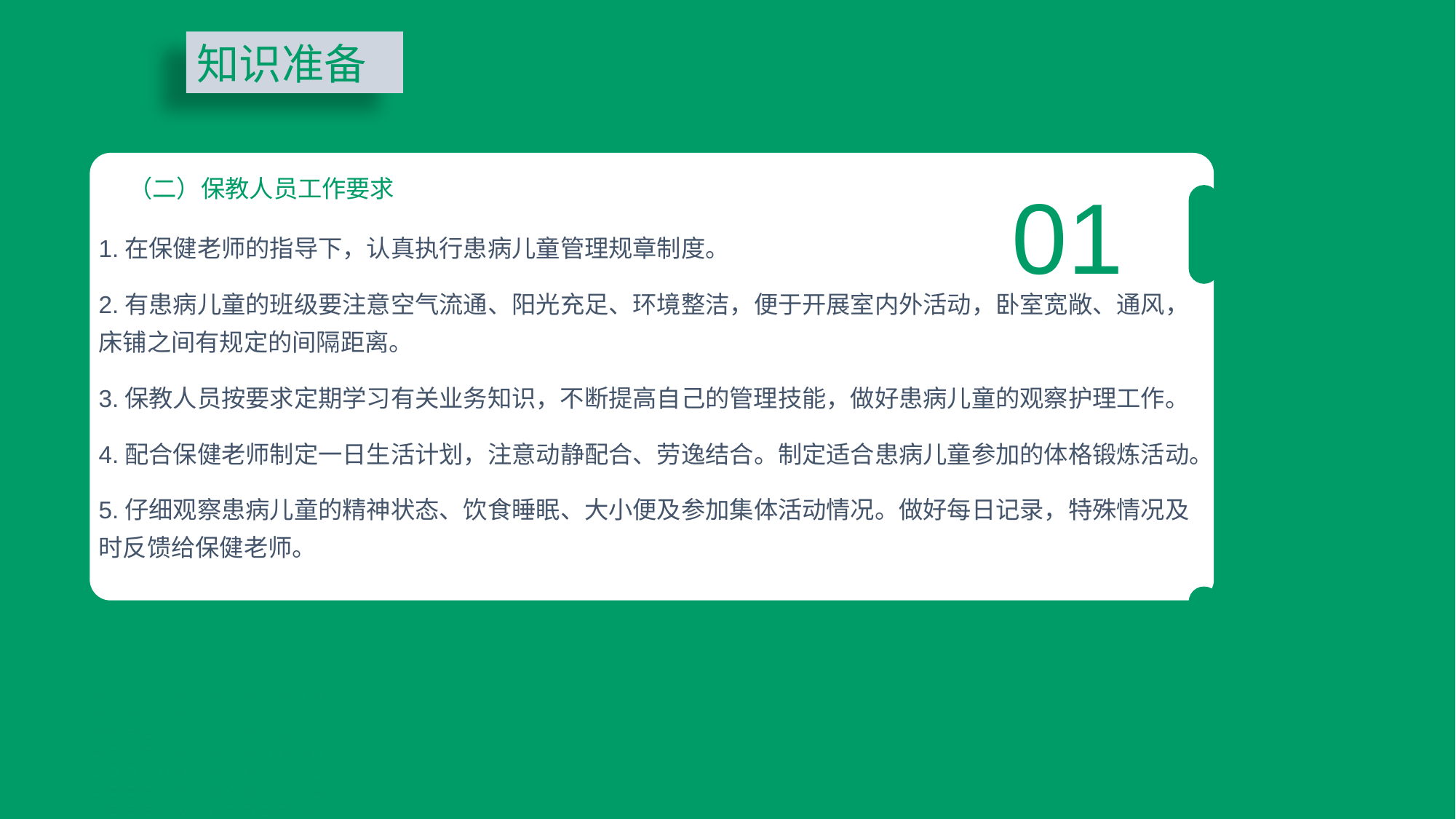

知识准备

01
（二）保教人员工作要求

1.在保健老师的指导下，认真执行患病儿童管理规章制度。
2.有患病儿童的班级要注意空气流通、阳光充足、环境整洁，便于开展室内外活动，卧室宽敞、通风，床铺之间有规定的间隔距离。
3.保教人员按要求定期学习有关业务知识，不断提高自己的管理技能，做好患病儿童的观察护理工作。
4.配合保健老师制定一日生活计划，注意动静配合、劳逸结合。制定适合患病儿童参加的体格锻炼活动。
5.仔细观察患病儿童的精神状态、饮食睡眠、大小便及参加集体活动情况。做好每日记录，特殊情况及时反馈给保健老师。